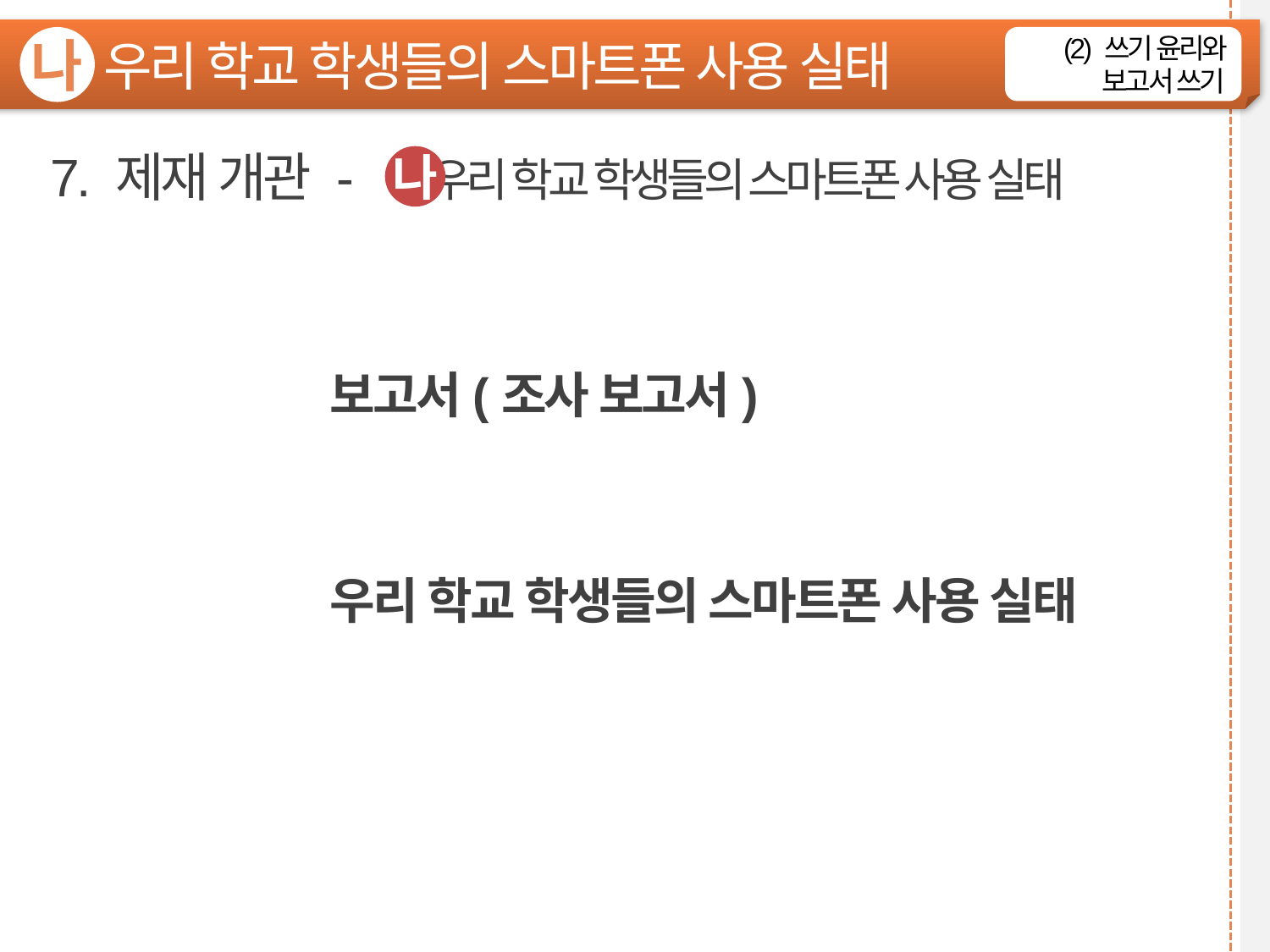

우리 학교 학생들의 스마트폰 사용 실태
나
(2) 쓰기 윤리와 보고서 쓰기
7. 제재 개관 -        우리 학교 학생들의 스마트폰 사용 실태
나
갈 래
보고서(조사 보고서)
주 제
우리 학교 학생들의 스마트폰 사용 실태